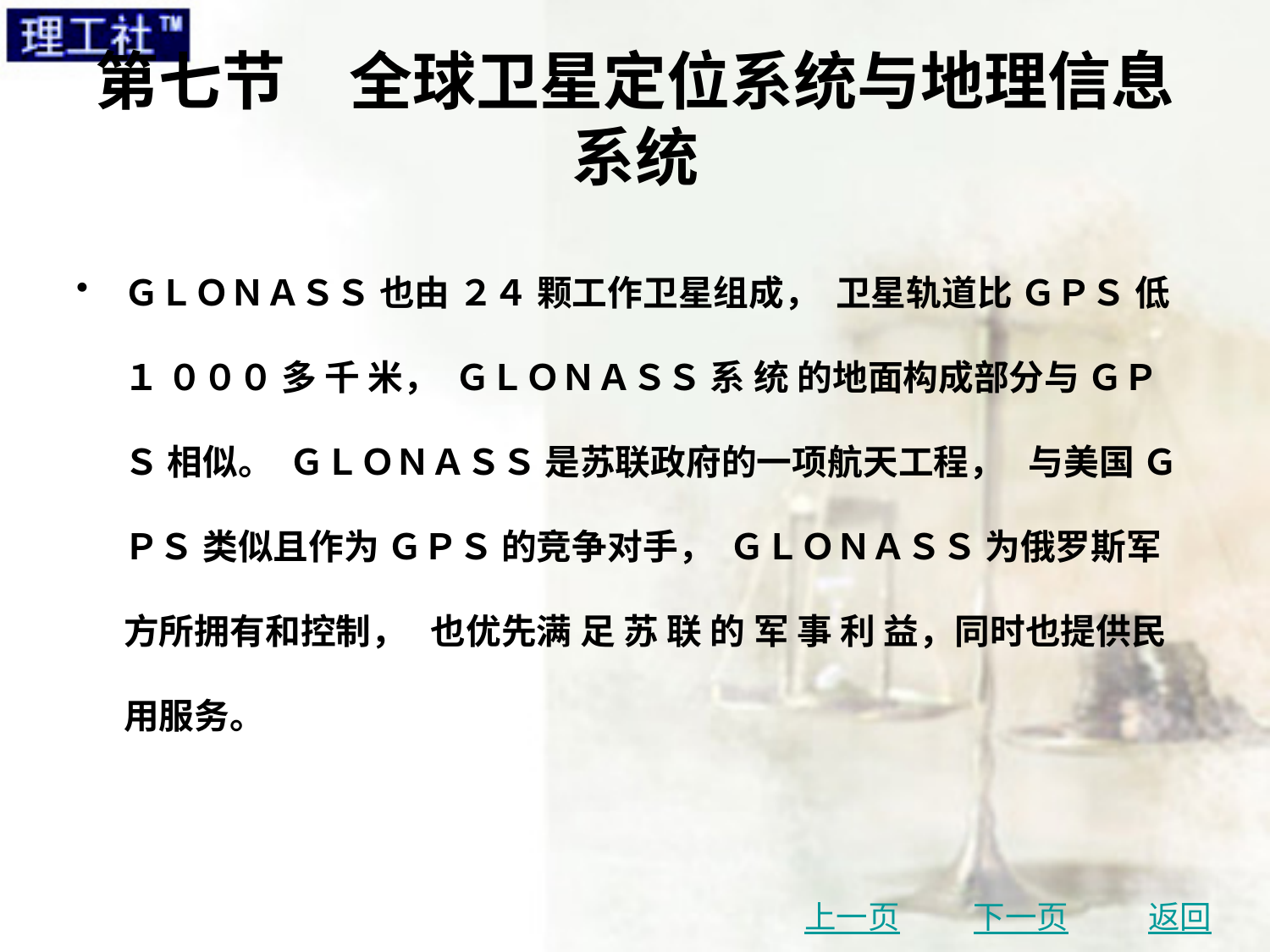

# 第七节　全球卫星定位系统与地理信息系统
ＧＬＯＮＡＳＳ 也由 ２４ 颗工作卫星组成，  卫星轨道比 ＧＰＳ 低 １ ０００ 多 千 米，  ＧＬＯＮＡＳＳ 系 统 的地面构成部分与 ＧＰＳ 相似。  ＧＬＯＮＡＳＳ 是苏联政府的一项航天工程，   与美国 ＧＰＳ 类似且作为 ＧＰＳ 的竞争对手，  ＧＬＯＮＡＳＳ 为俄罗斯军方所拥有和控制，   也优先满 足 苏 联 的 军 事 利 益，同时也提供民用服务。

上一页
下一页
返回